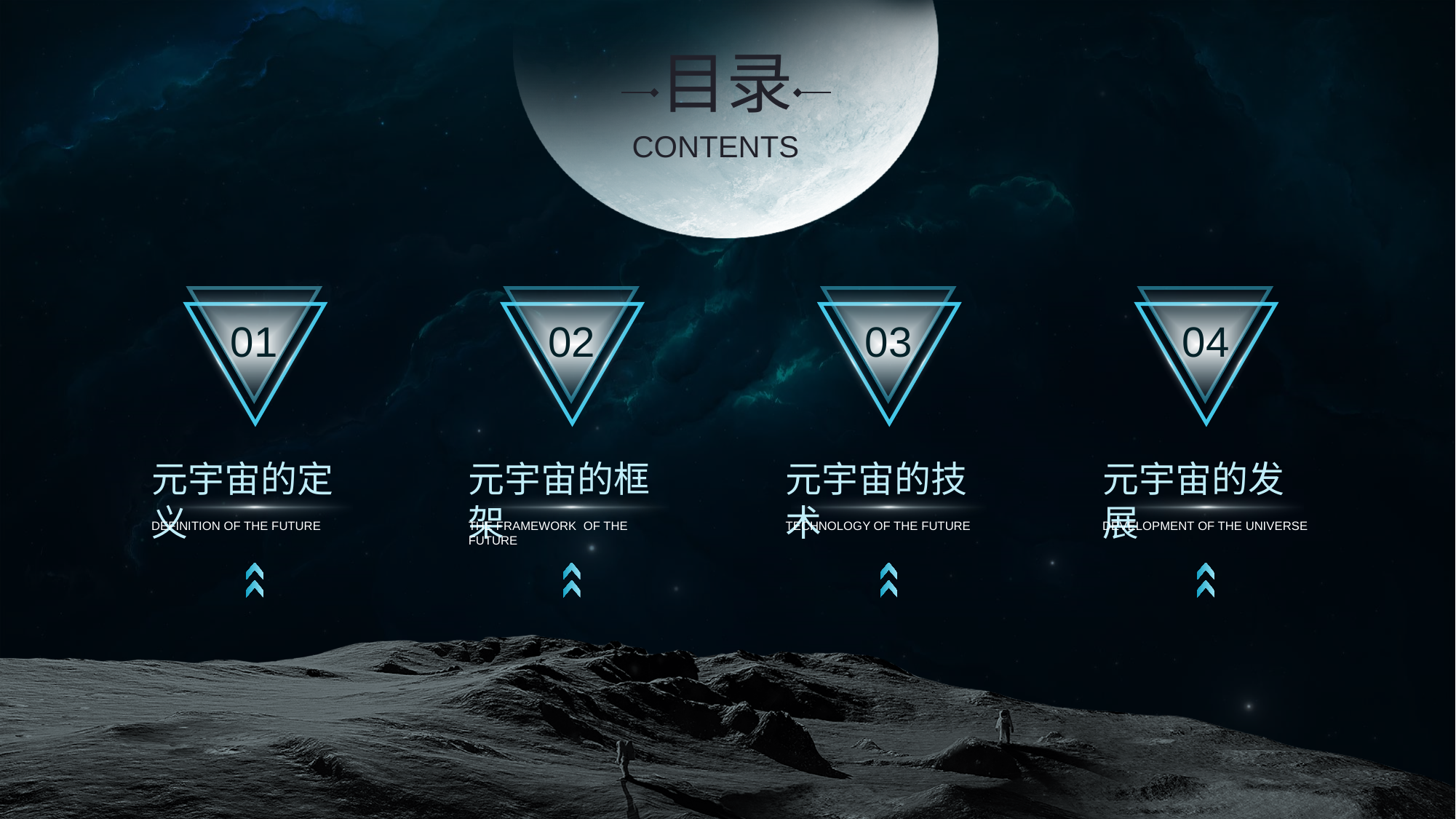

目录
CONTENTS
01
02
03
04
元宇宙的定义
元宇宙的框架
元宇宙的技术
元宇宙的发展
DEFINITION OF THE FUTURE
THE FRAMEWORK  OF THE FUTURE
TECHNOLOGY OF THE FUTURE
DEVELOPMENT OF THE UNIVERSE